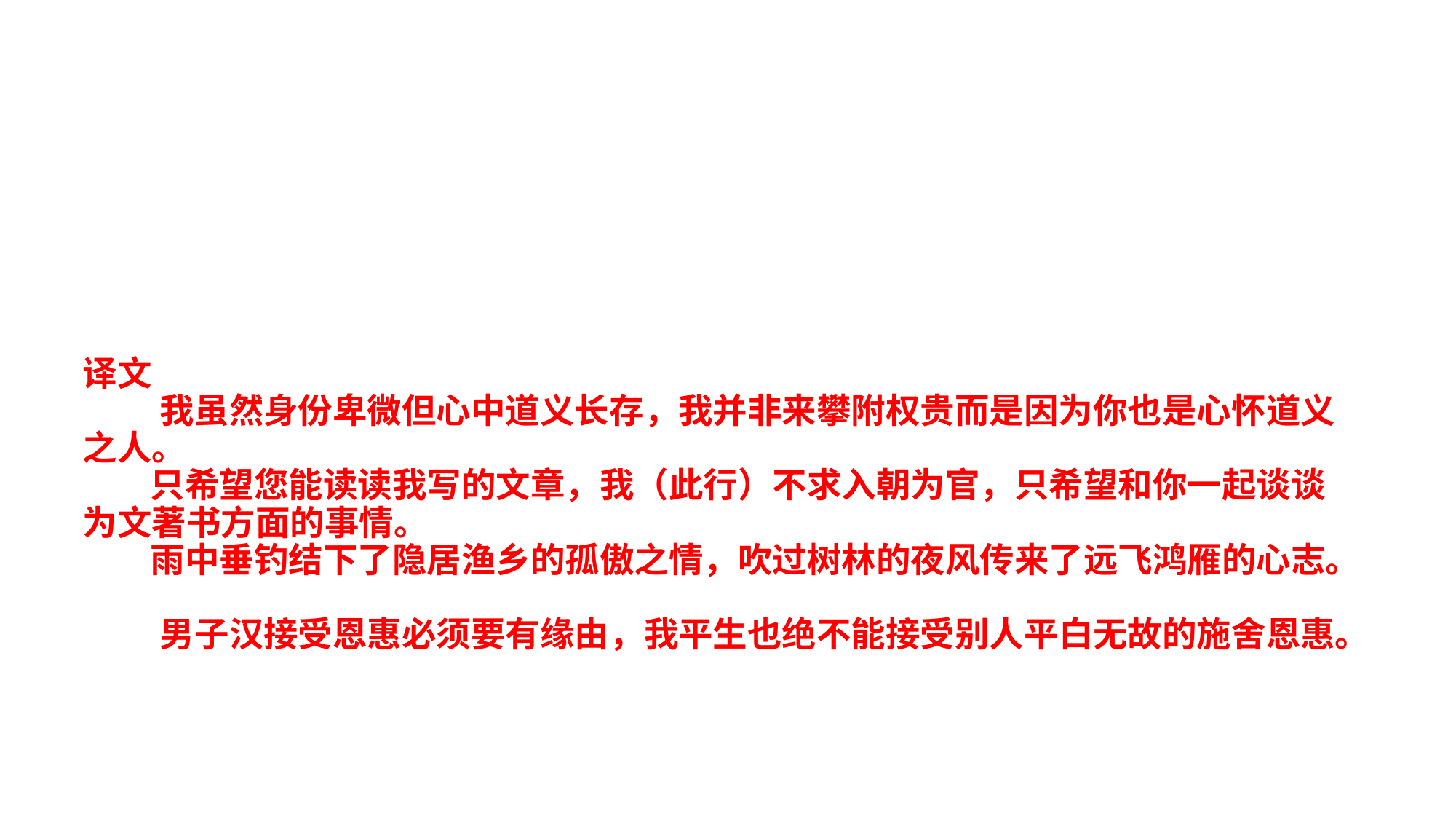

# 译文 我虽然身份卑微但心中道义长存，我并非来攀附权贵而是因为你也是心怀道义之人。 只希望您能读读我写的文章，我（此行）不求入朝为官，只希望和你一起谈谈为文著书方面的事情。 雨中垂钓结下了隐居渔乡的孤傲之情，吹过树林的夜风传来了远飞鸿雁的心志。 男子汉接受恩惠必须要有缘由，我平生也绝不能接受别人平白无故的施舍恩惠。